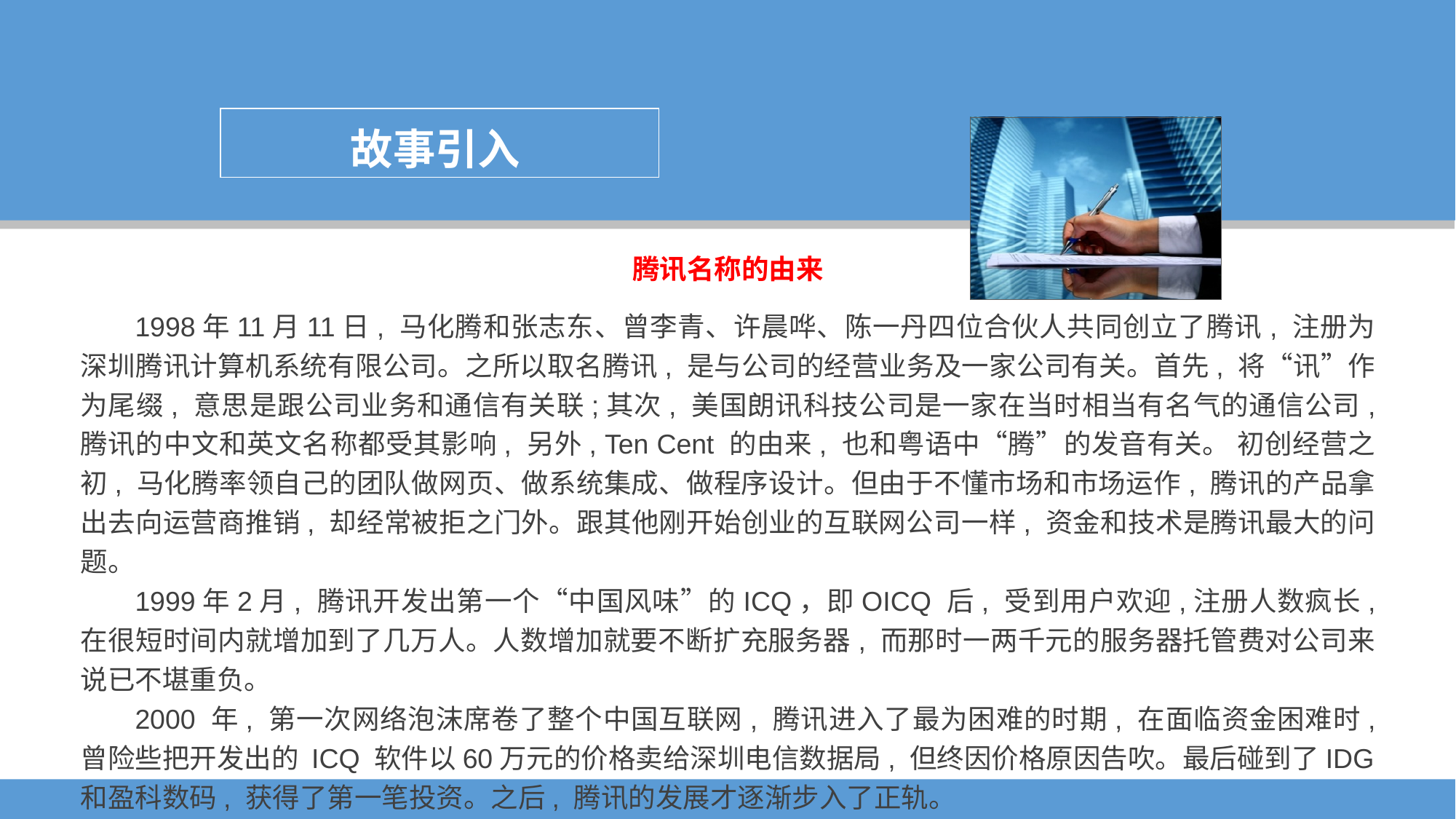

故事引入

腾讯名称的由来
1998年11月11日, 马化腾和张志东、曾李青、许晨哗、陈一丹四位合伙人共同创立了腾讯, 注册为深圳腾讯计算机系统有限公司。之所以取名腾讯, 是与公司的经营业务及一家公司有关。首先, 将“讯”作为尾缀, 意思是跟公司业务和通信有关联;其次, 美国朗讯科技公司是一家在当时相当有名气的通信公司, 腾讯的中文和英文名称都受其影响, 另外, Ten Cent 的由来, 也和粤语中“腾”的发音有关。 初创经营之初, 马化腾率领自己的团队做网页、做系统集成、做程序设计。但由于不懂市场和市场运作, 腾讯的产品拿出去向运营商推销, 却经常被拒之门外。跟其他刚开始创业的互联网公司一样, 资金和技术是腾讯最大的问题。
1999年2月, 腾讯开发出第一个“中国风味”的ICQ，即OICQ 后, 受到用户欢迎,注册人数疯长, 在很短时间内就增加到了几万人。人数增加就要不断扩充服务器, 而那时一两千元的服务器托管费对公司来说已不堪重负。
2000 年, 第一次网络泡沫席卷了整个中国互联网, 腾讯进入了最为困难的时期, 在面临资金困难时, 曾险些把开发出的 ICQ 软件以60万元的价格卖给深圳电信数据局, 但终因价格原因告吹。最后碰到了IDG和盈科数码, 获得了第一笔投资。之后, 腾讯的发展才逐渐步入了正轨。